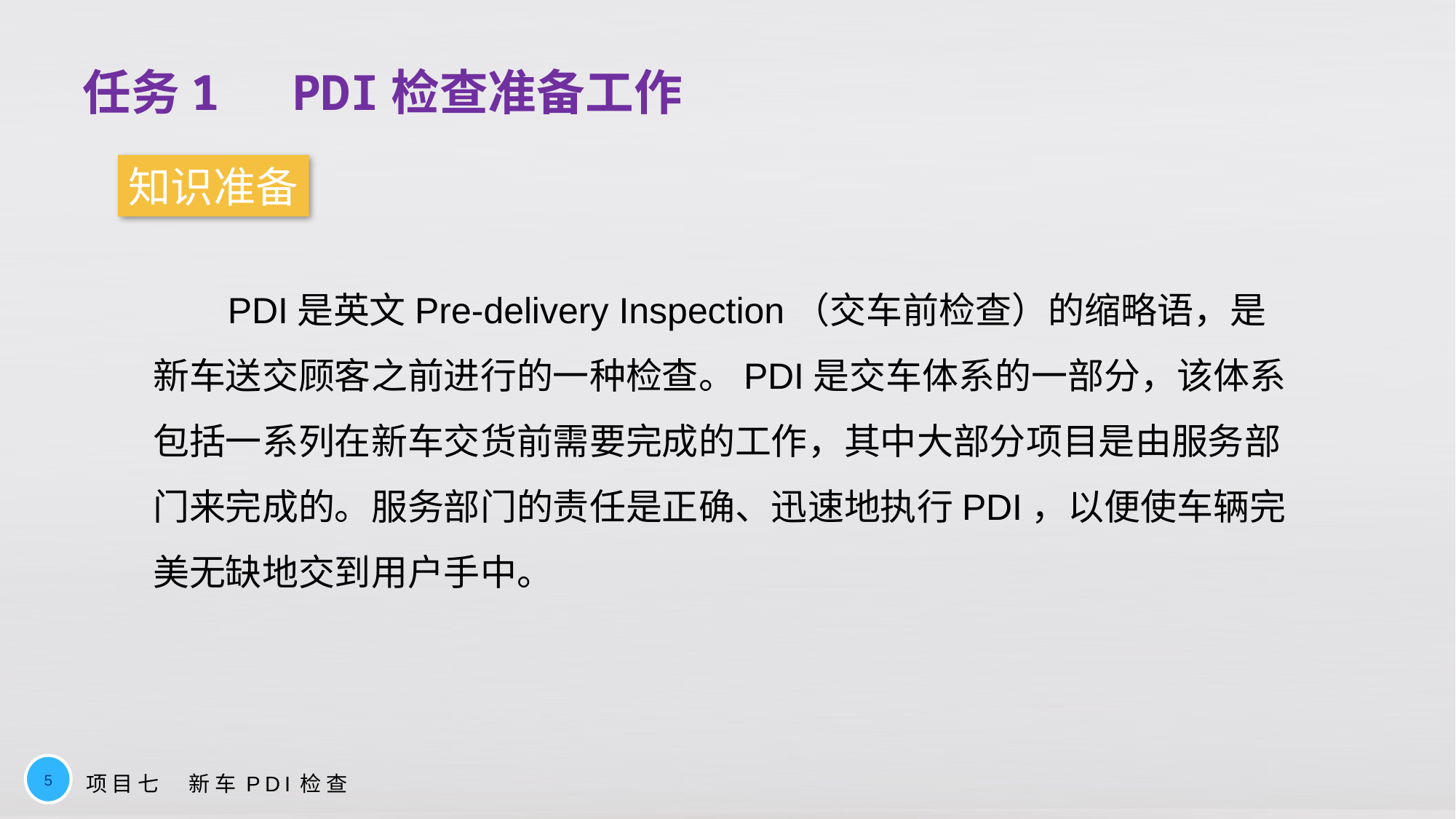

任务1　PDI检查准备工作
知识准备
PDI是英文Pre-delivery Inspection（交车前检查）的缩略语，是新车送交顾客之前进行的一种检查。PDI是交车体系的一部分，该体系包括一系列在新车交货前需要完成的工作，其中大部分项目是由服务部门来完成的。服务部门的责任是正确、迅速地执行PDI，以便使车辆完美无缺地交到用户手中。
5